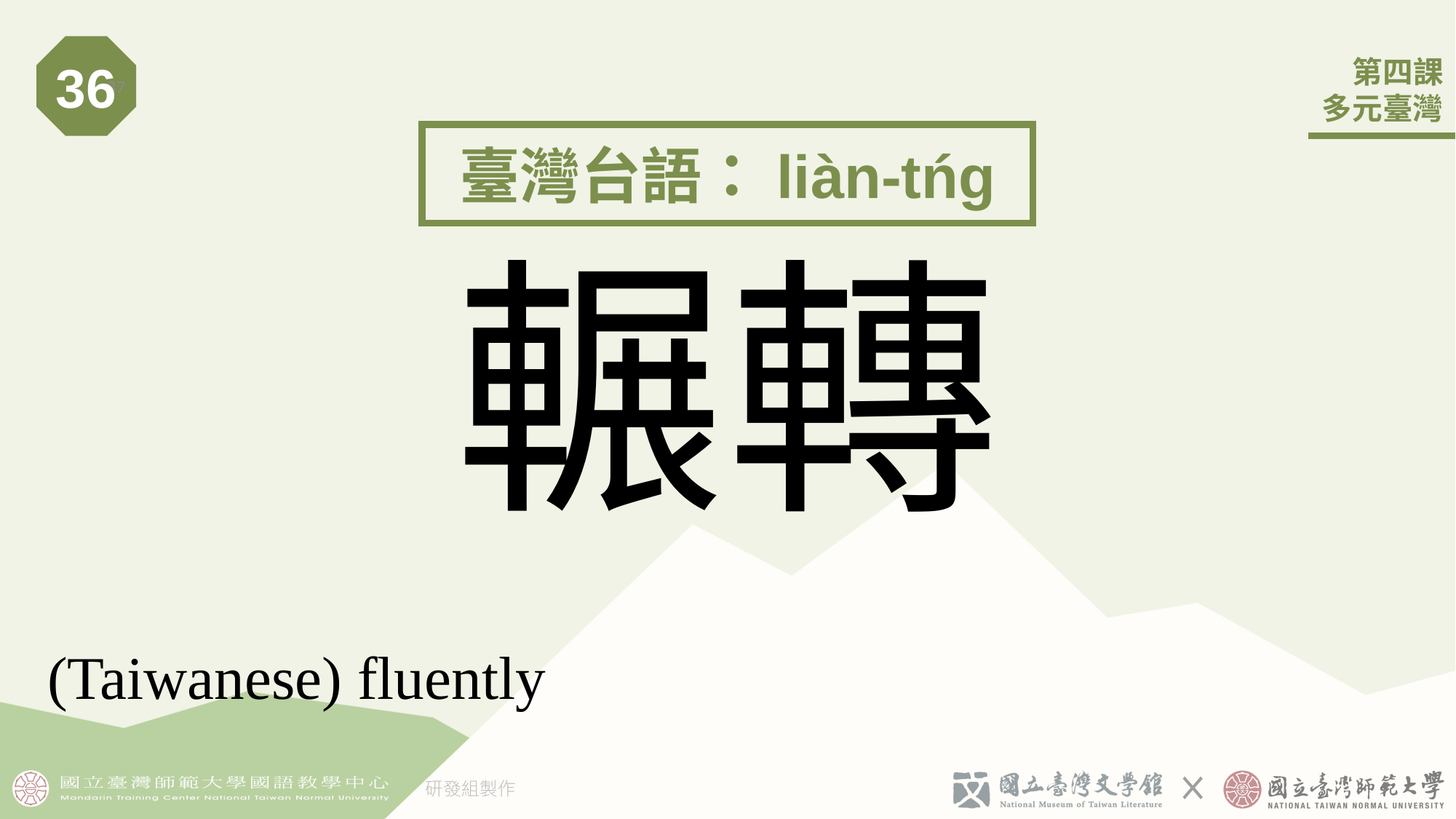

36
37
臺灣台語：liàn-tńg
# 輾轉
(Taiwanese) fluently